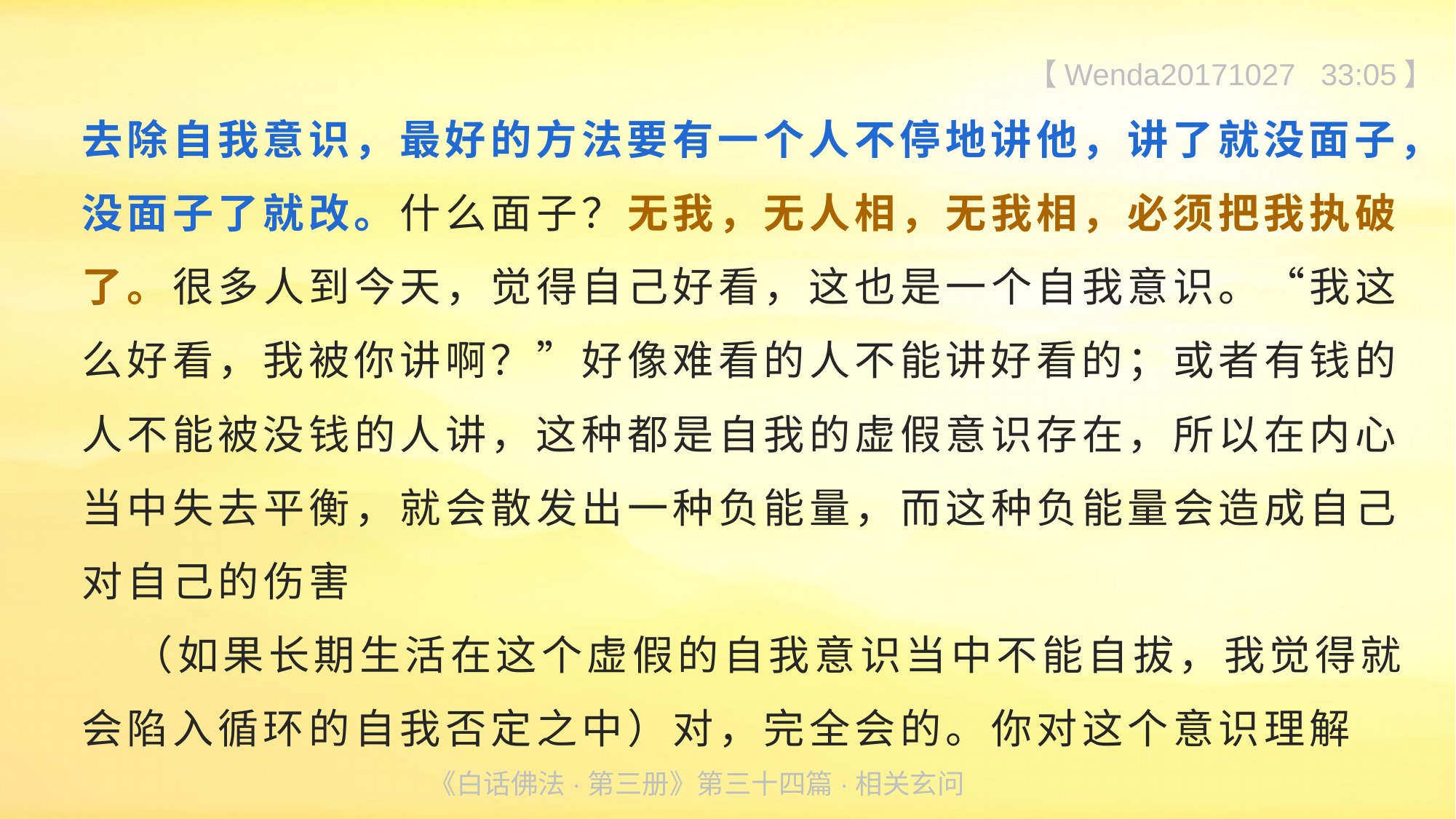

【Wenda20171027   33:05】
去除自我意识，最好的方法要有一个人不停地讲他，讲了就没面子，没面子了就改。什么面子？无我，无人相，无我相，必须把我执破了。很多人到今天，觉得自己好看，这也是一个自我意识。“我这么好看，我被你讲啊？”好像难看的人不能讲好看的；或者有钱的人不能被没钱的人讲，这种都是自我的虚假意识存在，所以在内心当中失去平衡，就会散发出一种负能量，而这种负能量会造成自己对自己的伤害
   （如果长期生活在这个虚假的自我意识当中不能自拔，我觉得就会陷入循环的自我否定之中）对，完全会的。你对这个意识理解
《白话佛法·第三册》第三十四篇·相关玄问